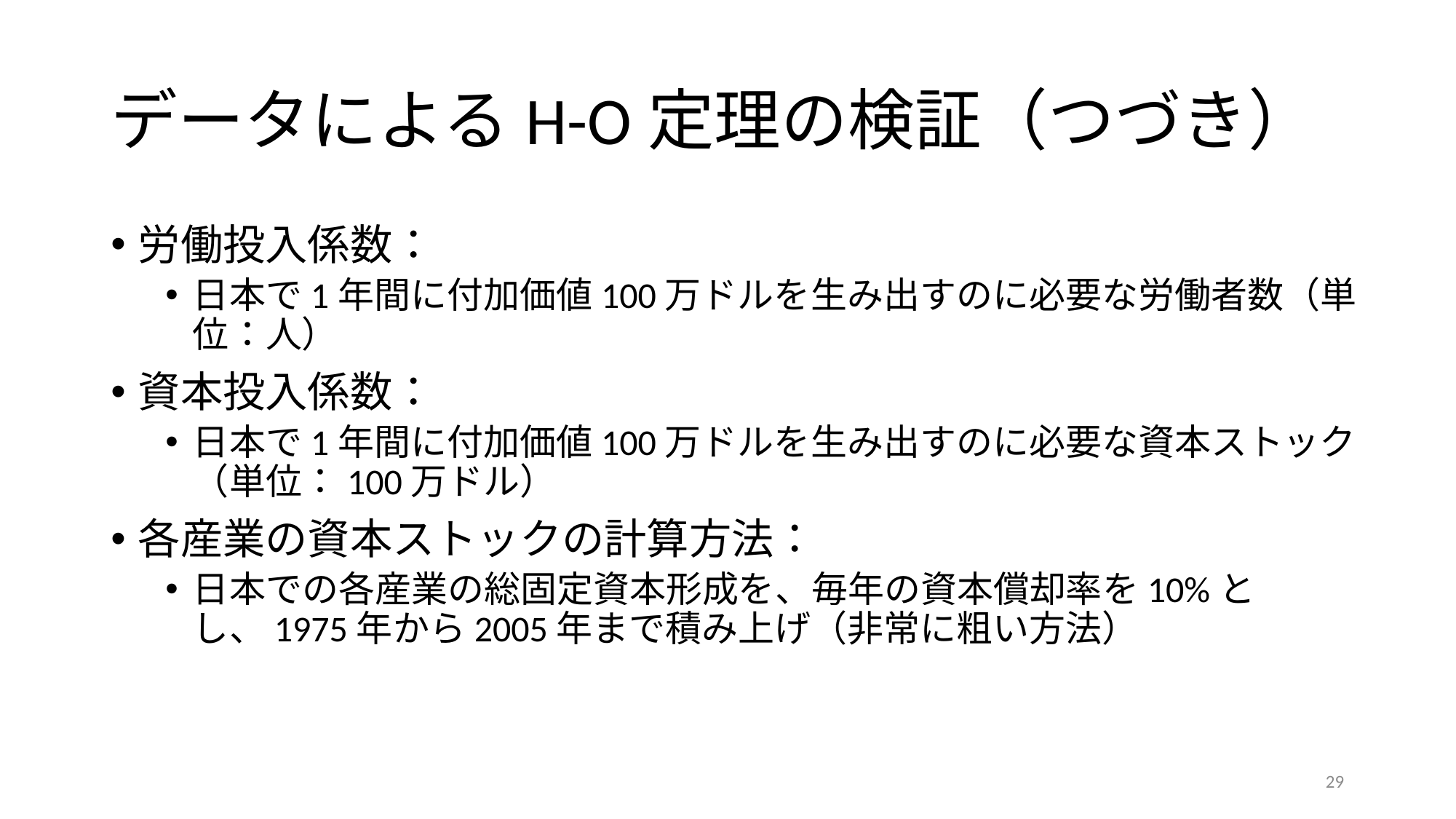

# データによるH-O定理の検証（つづき）
労働投入係数：
日本で1年間に付加価値100万ドルを生み出すのに必要な労働者数（単位：人）
資本投入係数：
日本で1年間に付加価値100万ドルを生み出すのに必要な資本ストック（単位：100万ドル）
各産業の資本ストックの計算方法：
日本での各産業の総固定資本形成を、毎年の資本償却率を10%とし、1975年から2005年まで積み上げ（非常に粗い方法）

29